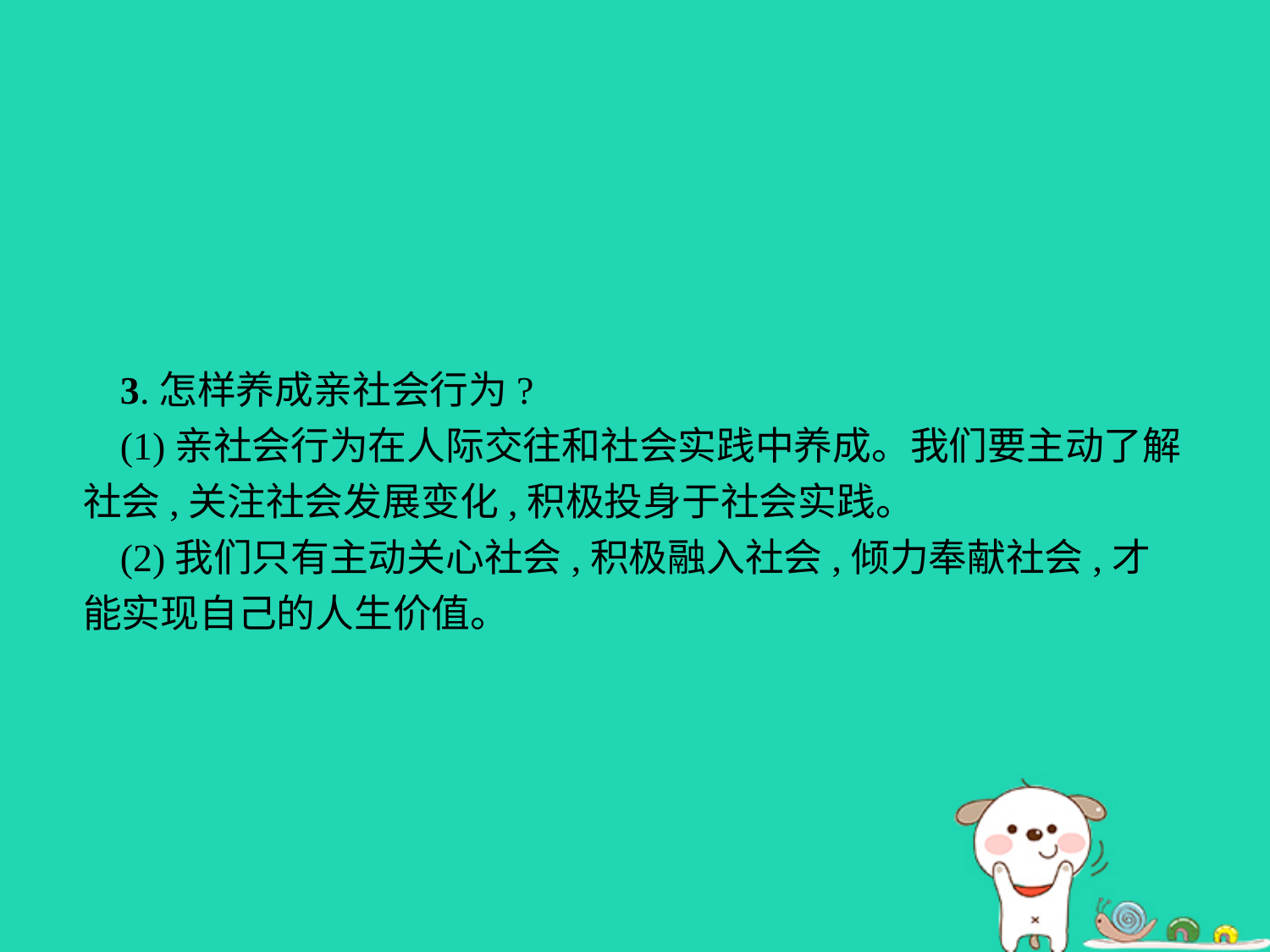

3.怎样养成亲社会行为?
(1)亲社会行为在人际交往和社会实践中养成。我们要主动了解社会,关注社会发展变化,积极投身于社会实践。
(2)我们只有主动关心社会,积极融入社会,倾力奉献社会,才能实现自己的人生价值。